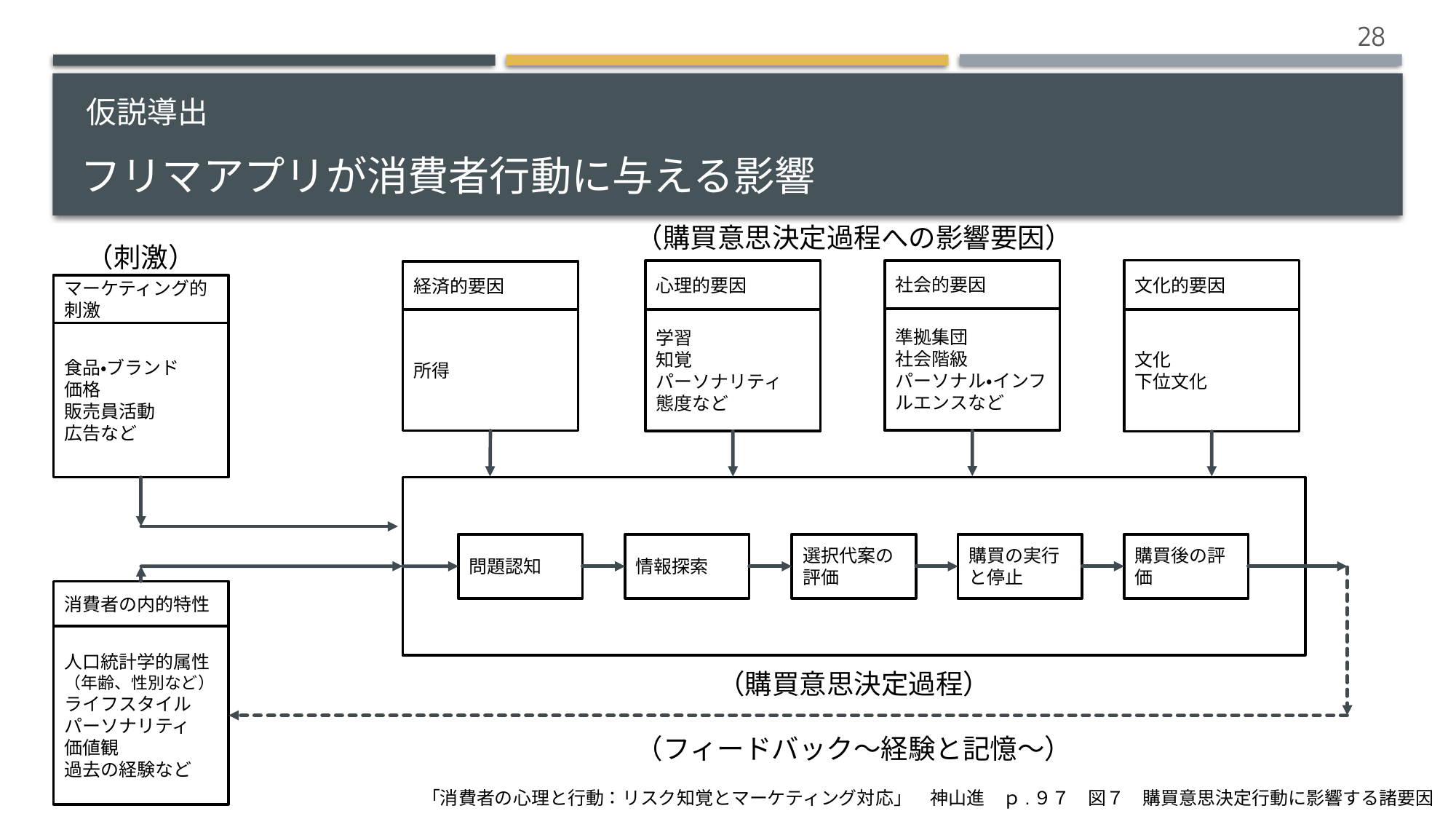

28
# フリマアプリが消費者行動に与える影響
仮説導出
（購買意思決定過程への影響要因）
（刺激）
文化的要因
心理的要因
社会的要因
経済的要因
マーケティング的刺激
準拠集団
社会階級
パーソナル・インフルエンスなど
学習
知覚
パーソナリティ
態度など
所得
文化
下位文化
食品・ブランド
価格
販売員活動
広告など

問題認知
情報探索
選択代案の評価
購買の実行と停止
購買後の評価
消費者の内的特性
人口統計学的属性
（年齢、性別など）
ライフスタイル
パーソナリティ
価値観
過去の経験など
（購買意思決定過程）
（フィードバック～経験と記憶～）
「消費者の心理と行動：リスク知覚とマーケティング対応」　神山進　ｐ.９７　図７　購買意思決定行動に影響する諸要因